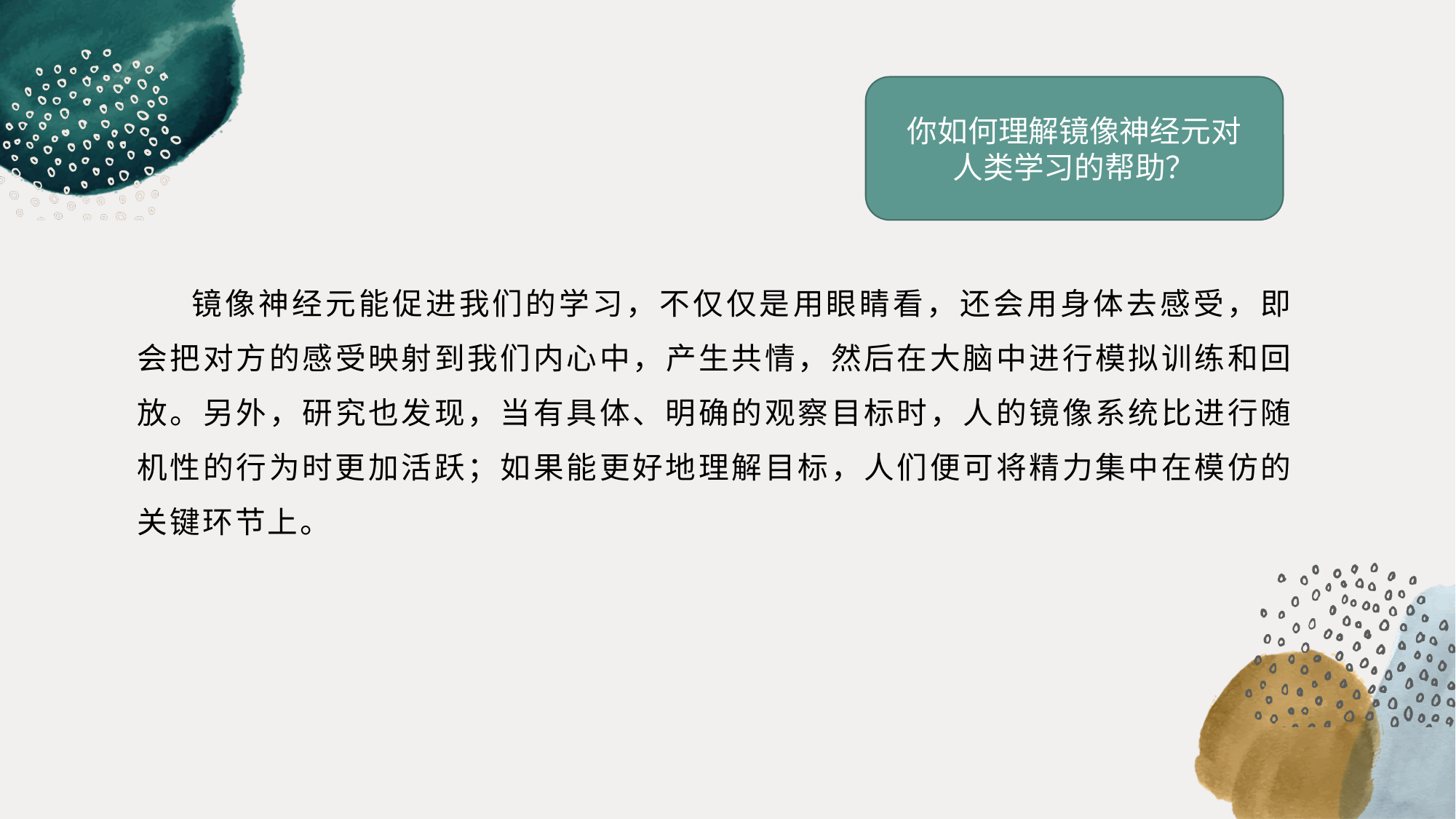

你如何理解镜像神经元对
人类学习的帮助？
镜像神经元能促进我们的学习，不仅仅是用眼睛看，还会用身体去感受，即会把对方的感受映射到我们内心中，产生共情，然后在大脑中进行模拟训练和回放。另外，研究也发现，当有具体、明确的观察目标时，人的镜像系统比进行随机性的行为时更加活跃；如果能更好地理解目标，人们便可将精力集中在模仿的关键环节上。